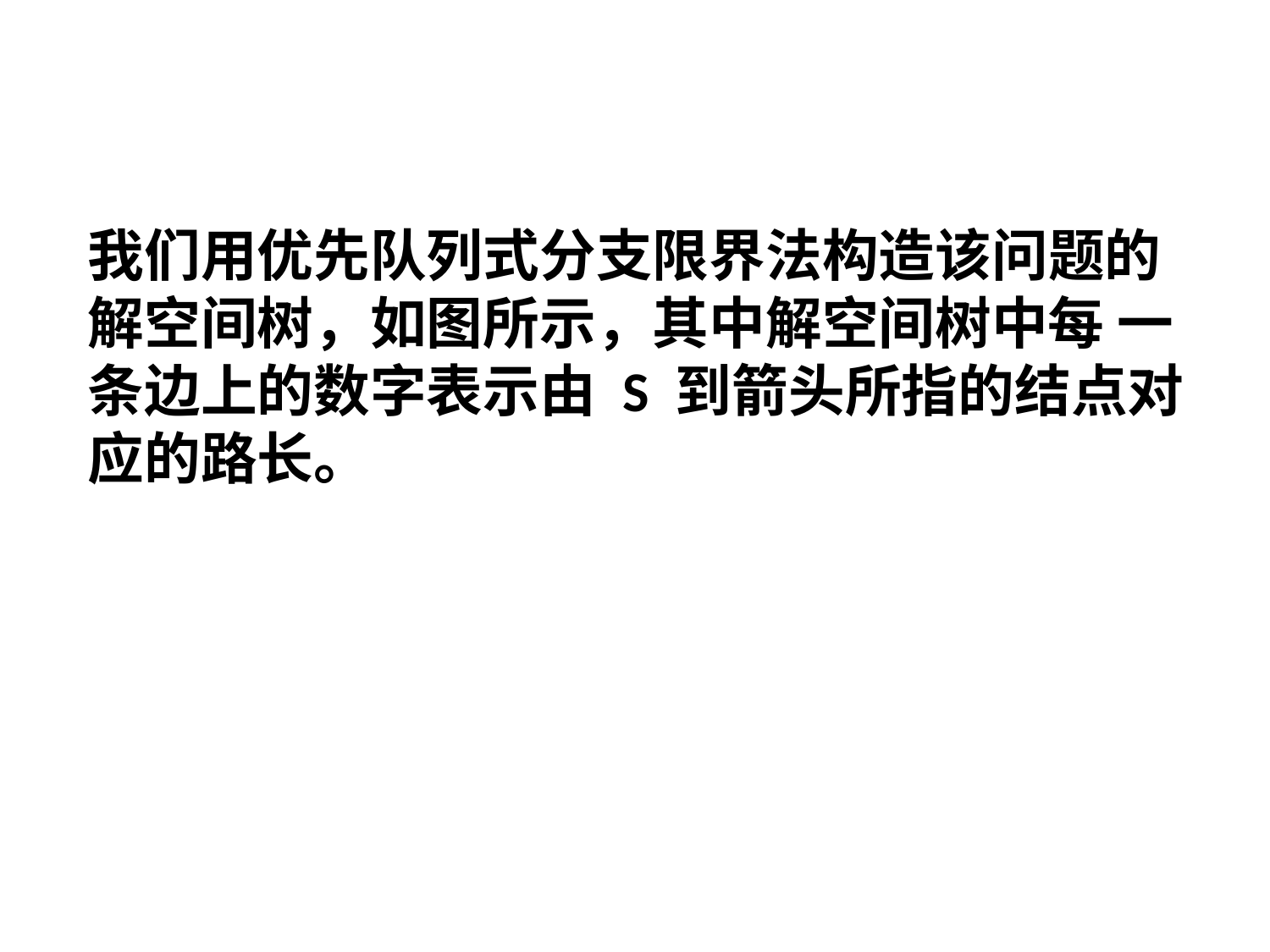

# 我们用优先队列式分支限界法构造该问题的解空间树，如图所示，其中解空间树中每 一条边上的数字表示由 S 到箭头所指的结点对应的路长。